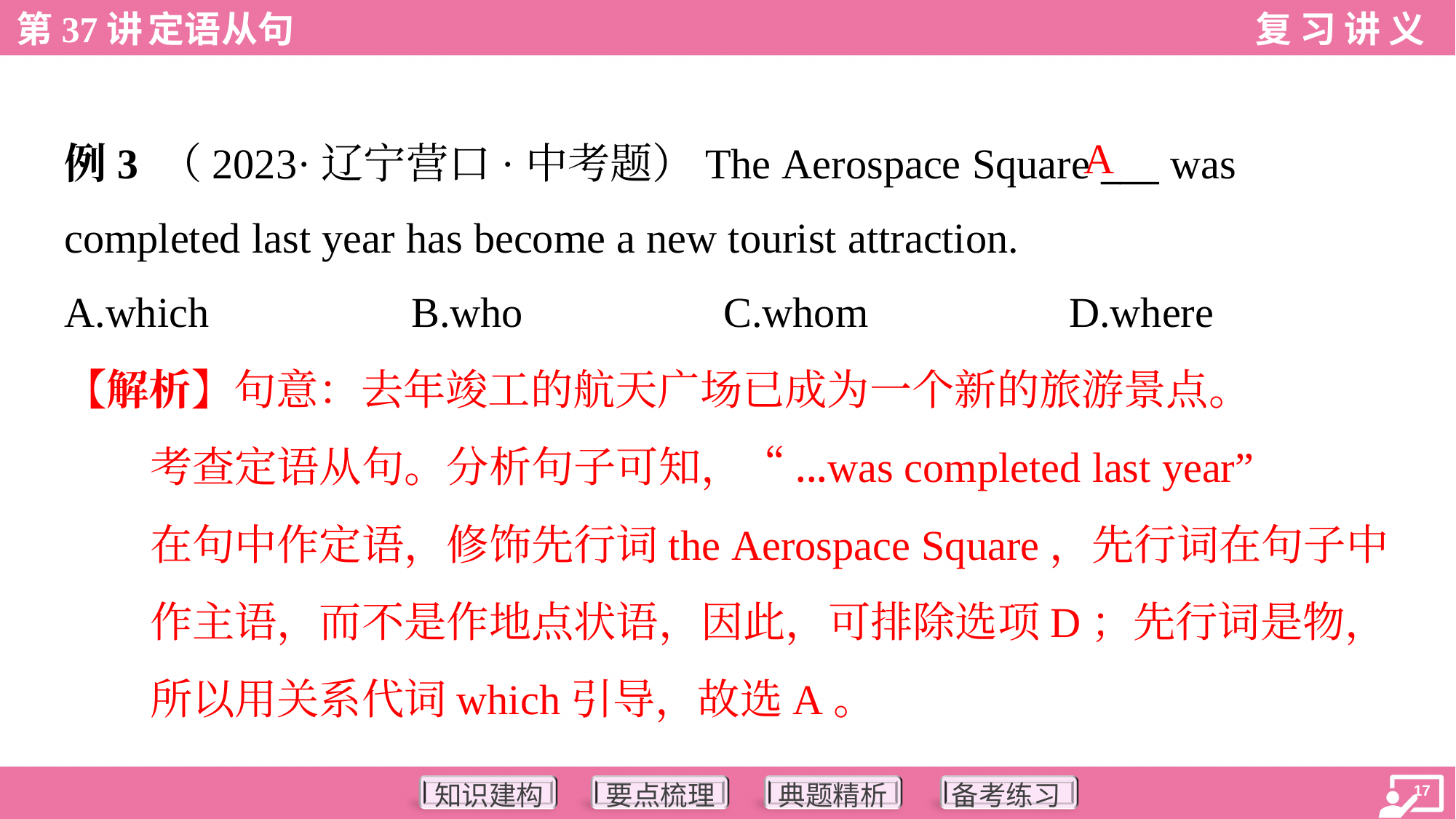

A
例3 （2023·辽宁营口·中考题）The Aerospace Square ___ was
completed last year has become a new tourist attraction.
A.which	B.who	C.whom	D.where
【解析】句意：去年竣工的航天广场已成为一个新的旅游景点。
考查定语从句。分析句子可知，“...was completed last year”
在句中作定语，修饰先行词the Aerospace Square，先行词在句子中
作主语，而不是作地点状语，因此，可排除选项D；先行词是物，
所以用关系代词which引导，故选A。